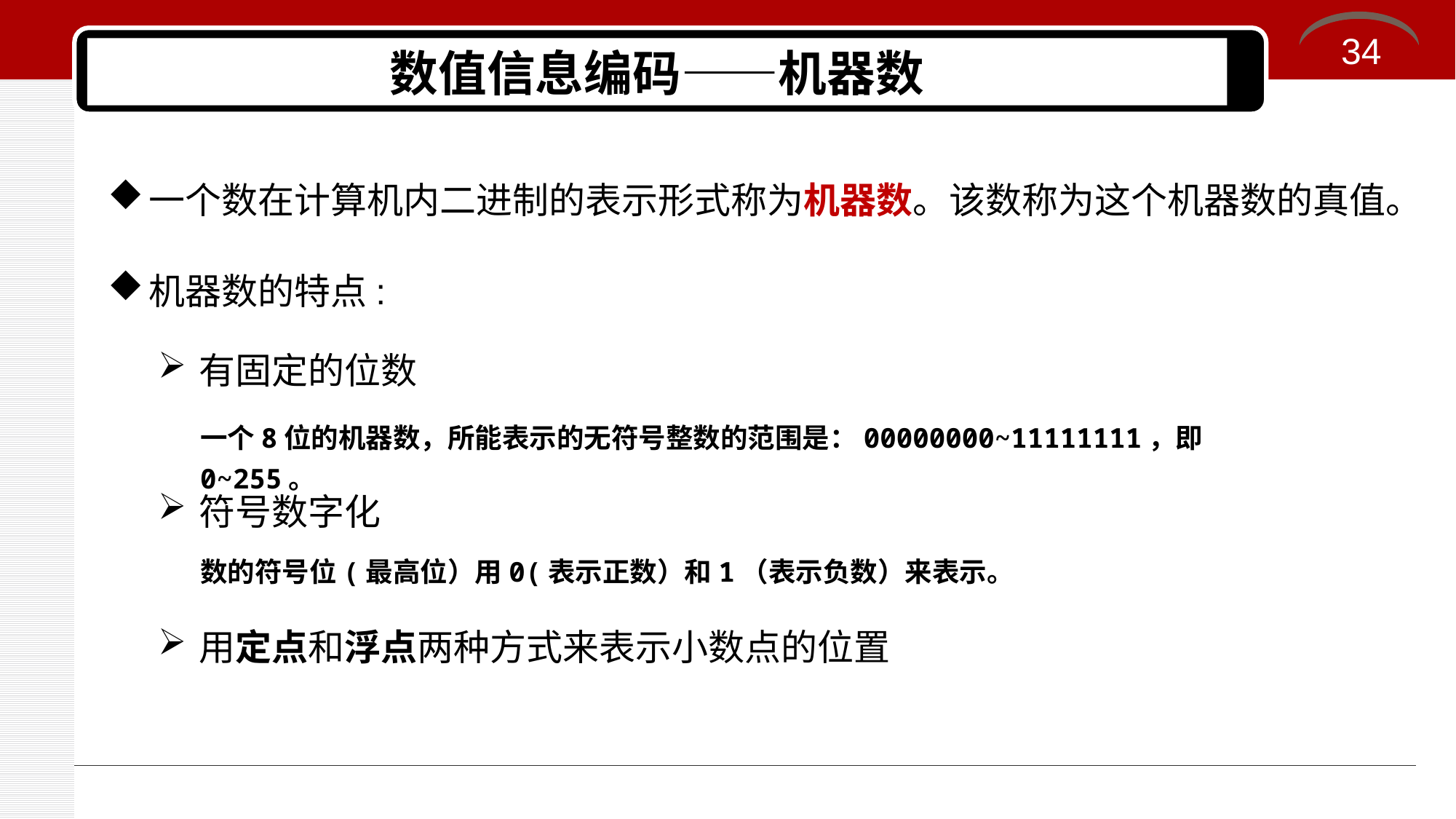

34
# 数值信息编码——机器数
一个数在计算机内二进制的表示形式称为机器数。该数称为这个机器数的真值。
机器数的特点:
有固定的位数
一个8位的机器数，所能表示的无符号整数的范围是：00000000~11111111，即0~255。
符号数字化
数的符号位(最高位）用0(表示正数）和1（表示负数）来表示。
用定点和浮点两种方式来表示小数点的位置